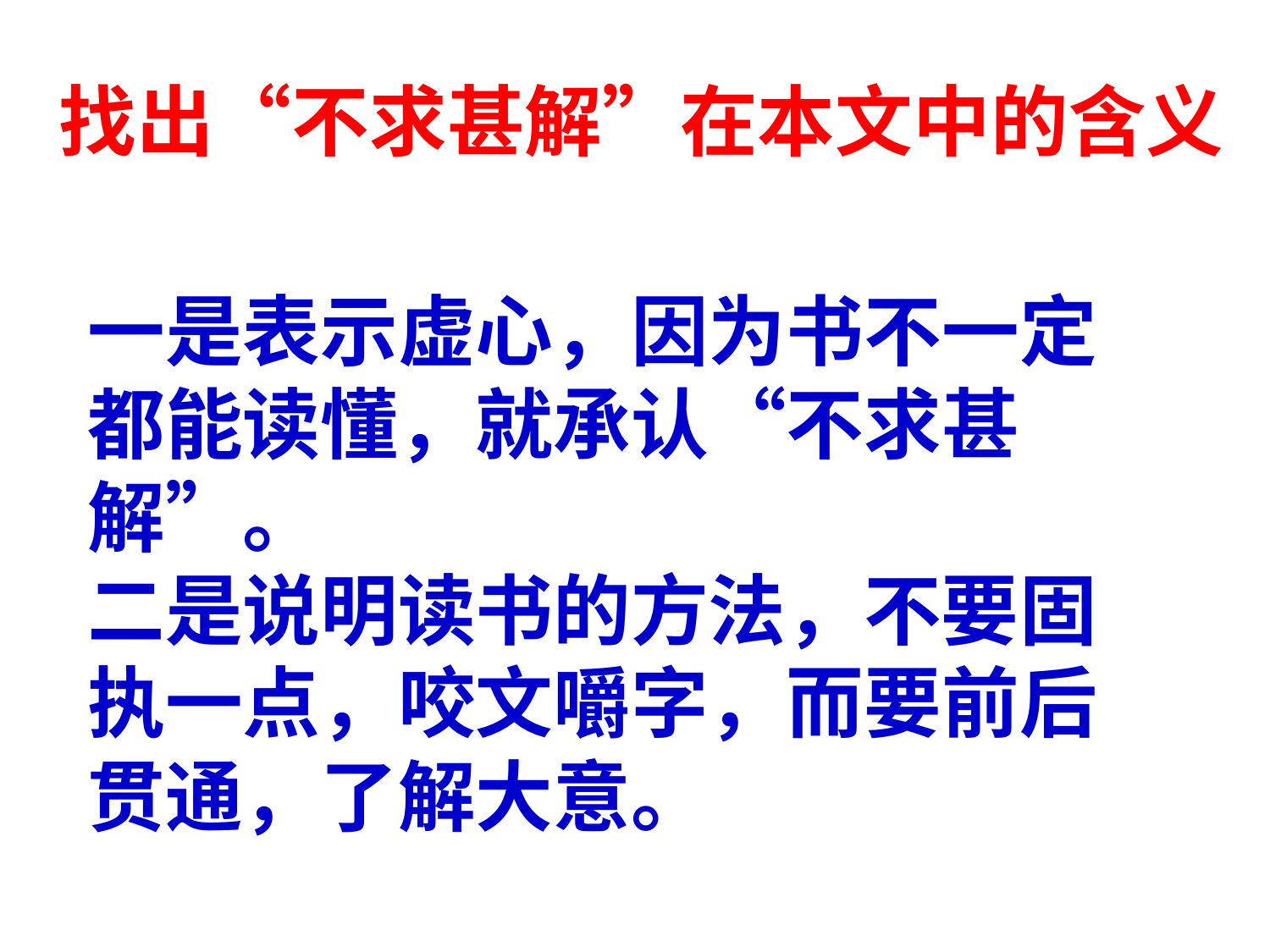

找出“不求甚解”在本文中的含义
一是表示虚心，因为书不一定都能读懂，就承认“不求甚解”。
二是说明读书的方法，不要固执一点，咬文嚼字，而要前后贯通，了解大意。